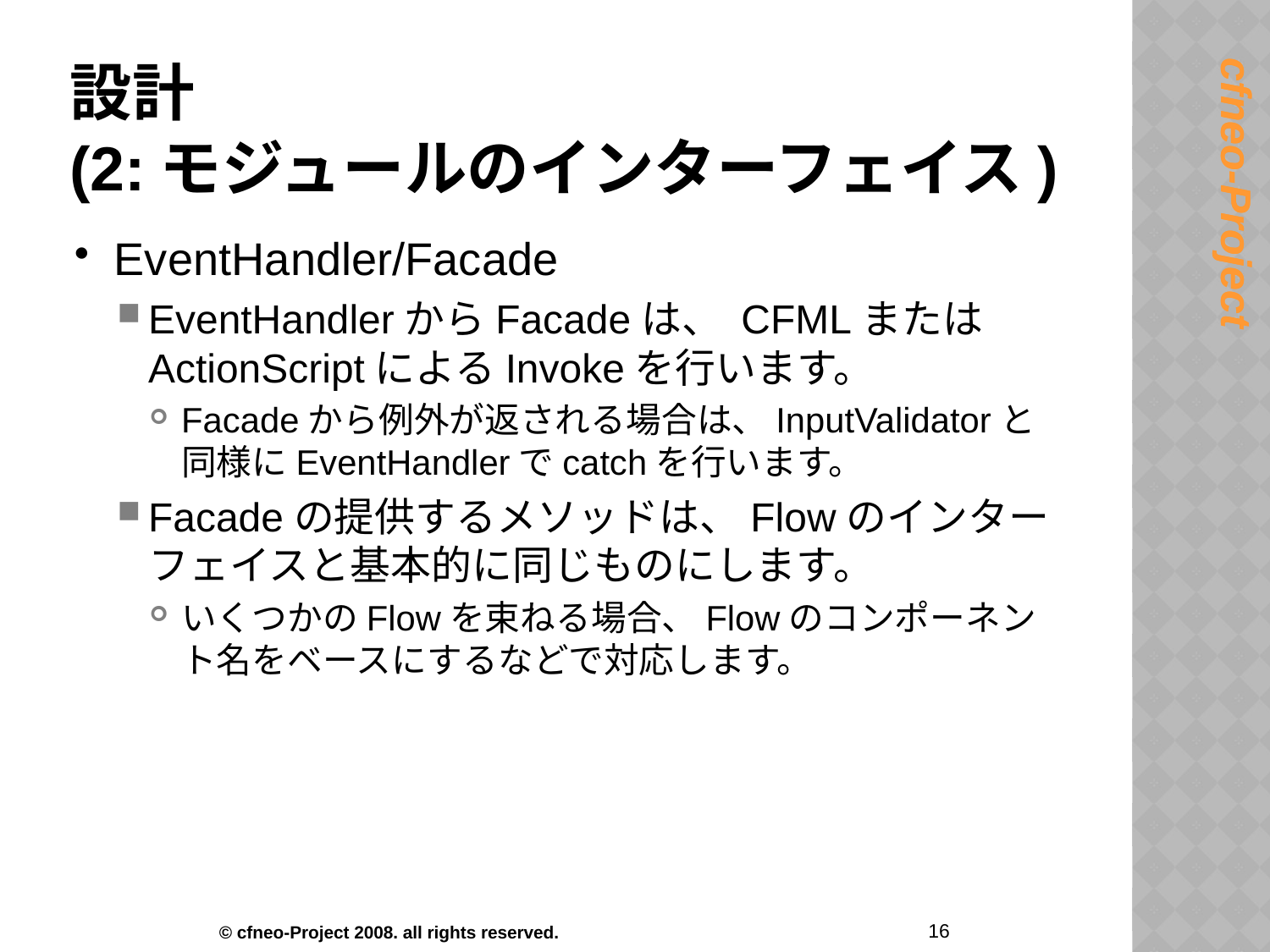

# 設計 (2:モジュールのインターフェイス)
EventHandler/Facade
EventHandlerからFacadeは、 CFMLまたはActionScriptによるInvokeを行います。
Facadeから例外が返される場合は、InputValidatorと同様にEventHandlerでcatchを行います。
Facadeの提供するメソッドは、Flowのインターフェイスと基本的に同じものにします。
いくつかのFlowを束ねる場合、Flowのコンポーネント名をベースにするなどで対応します。
16
© cfneo-Project 2008. all rights reserved.